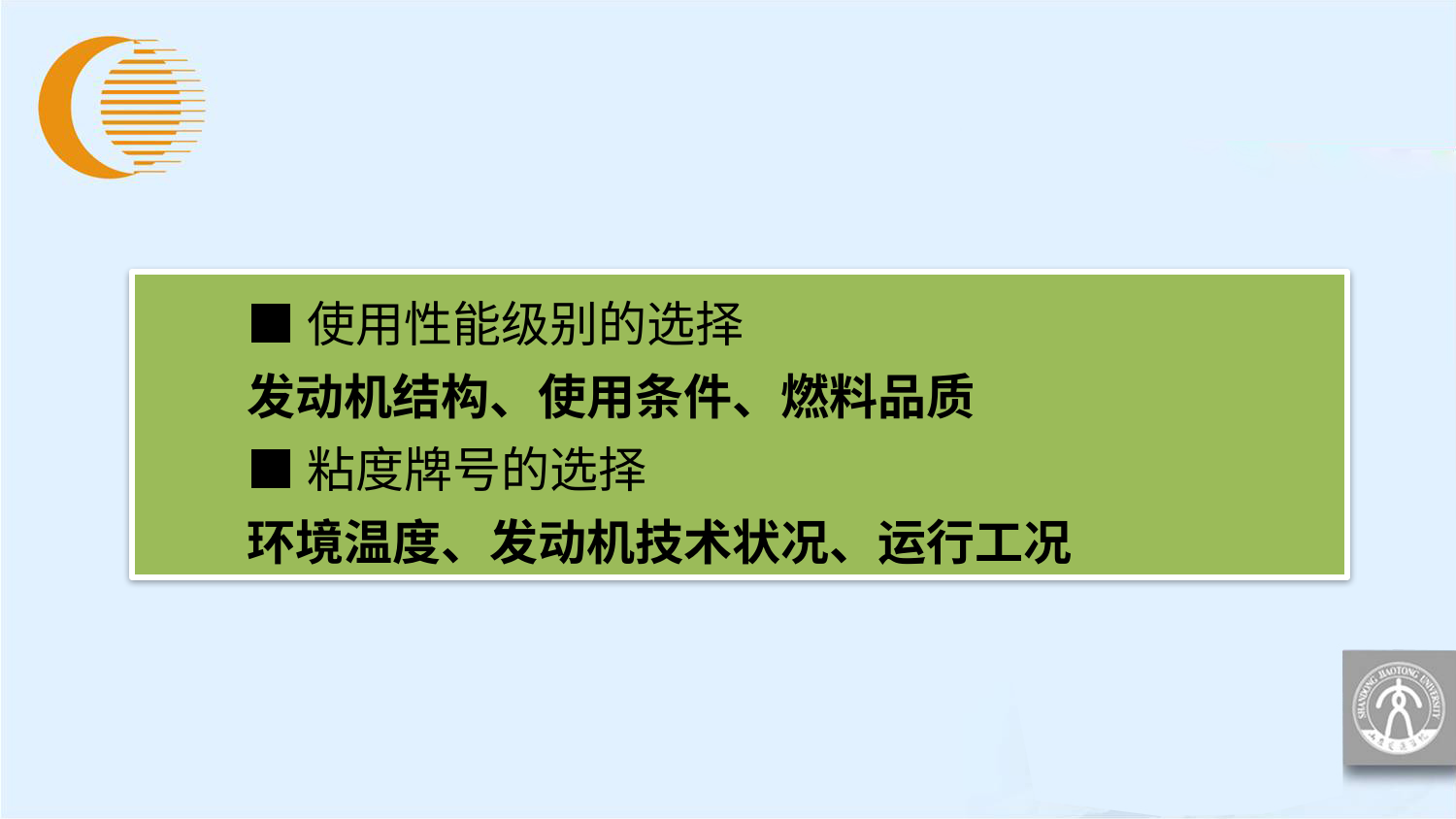

■使用性能级别的选择
发动机结构、使用条件、燃料品质
■粘度牌号的选择
环境温度、发动机技术状况、运行工况